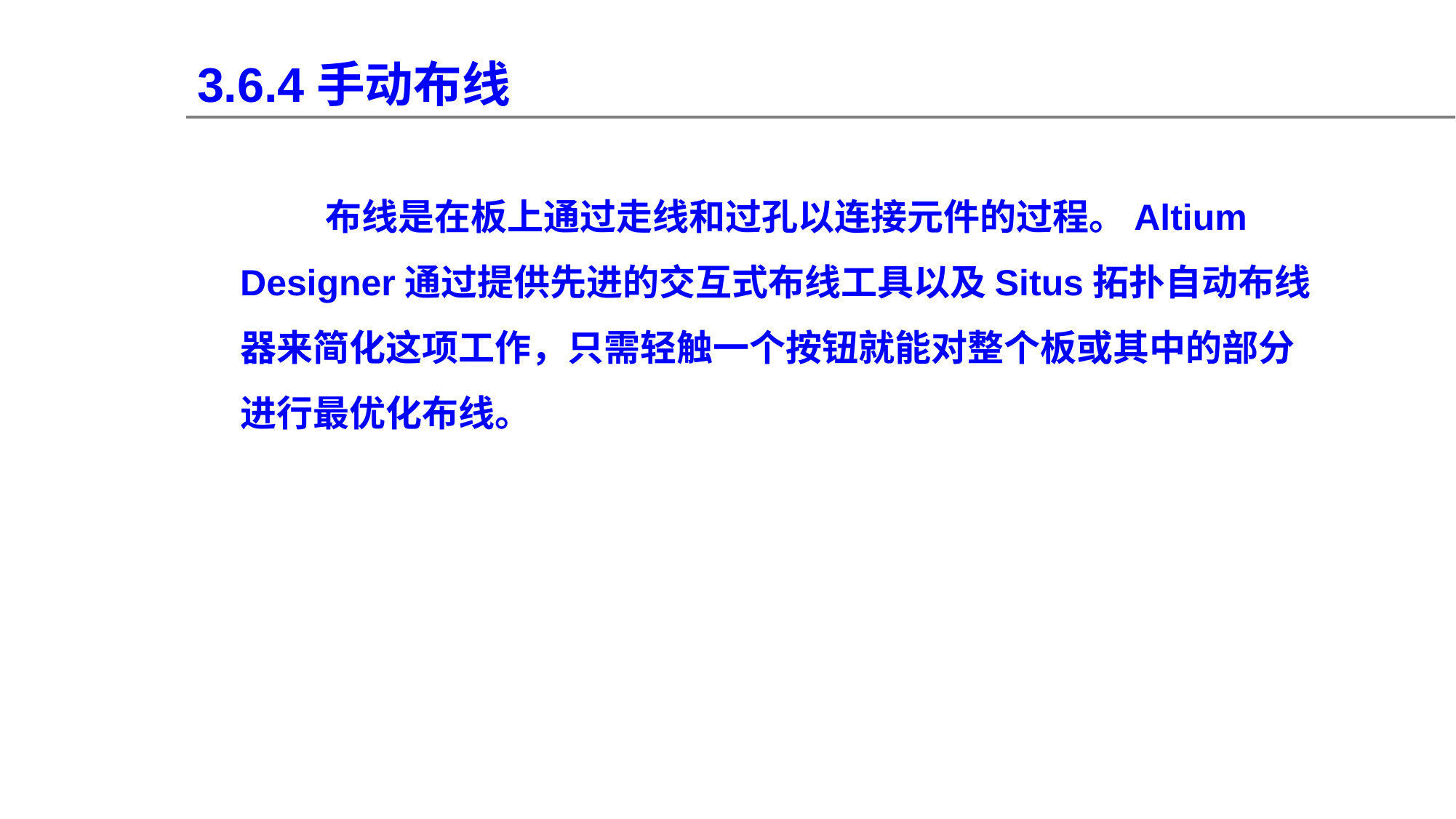

3.6.4手动布线
布线是在板上通过走线和过孔以连接元件的过程。Altium  Designer通过提供先进的交互式布线工具以及Situs拓扑自动布线器来简化这项工作，只需轻触一个按钮就能对整个板或其中的部分进行最优化布线。